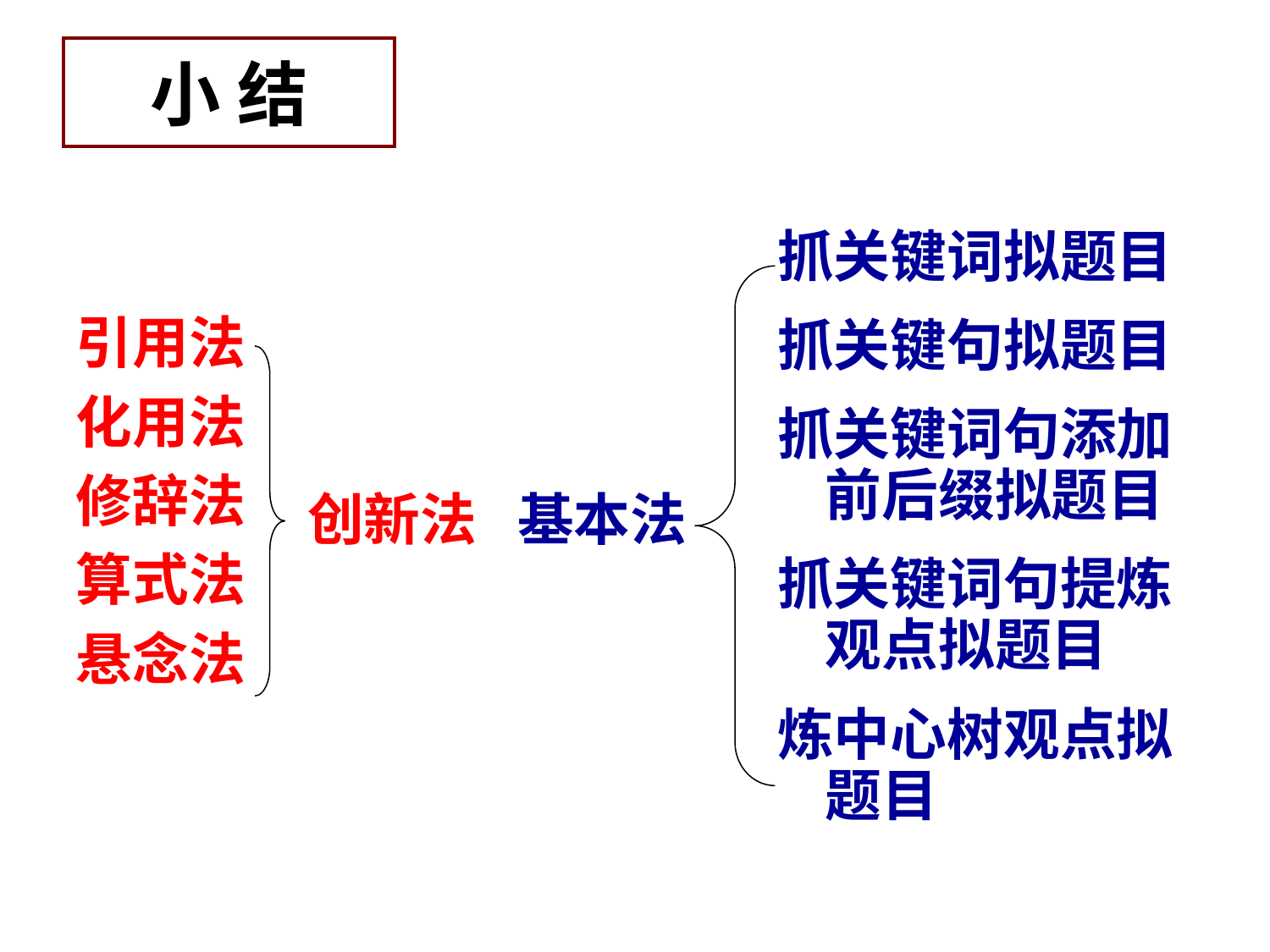

# 小 结

引用法
化用法
修辞法
算式法
悬念法
抓关键词拟题目
抓关键句拟题目
抓关键词句添加前后缀拟题目
抓关键词句提炼观点拟题目
炼中心树观点拟题目

创新法
基本法